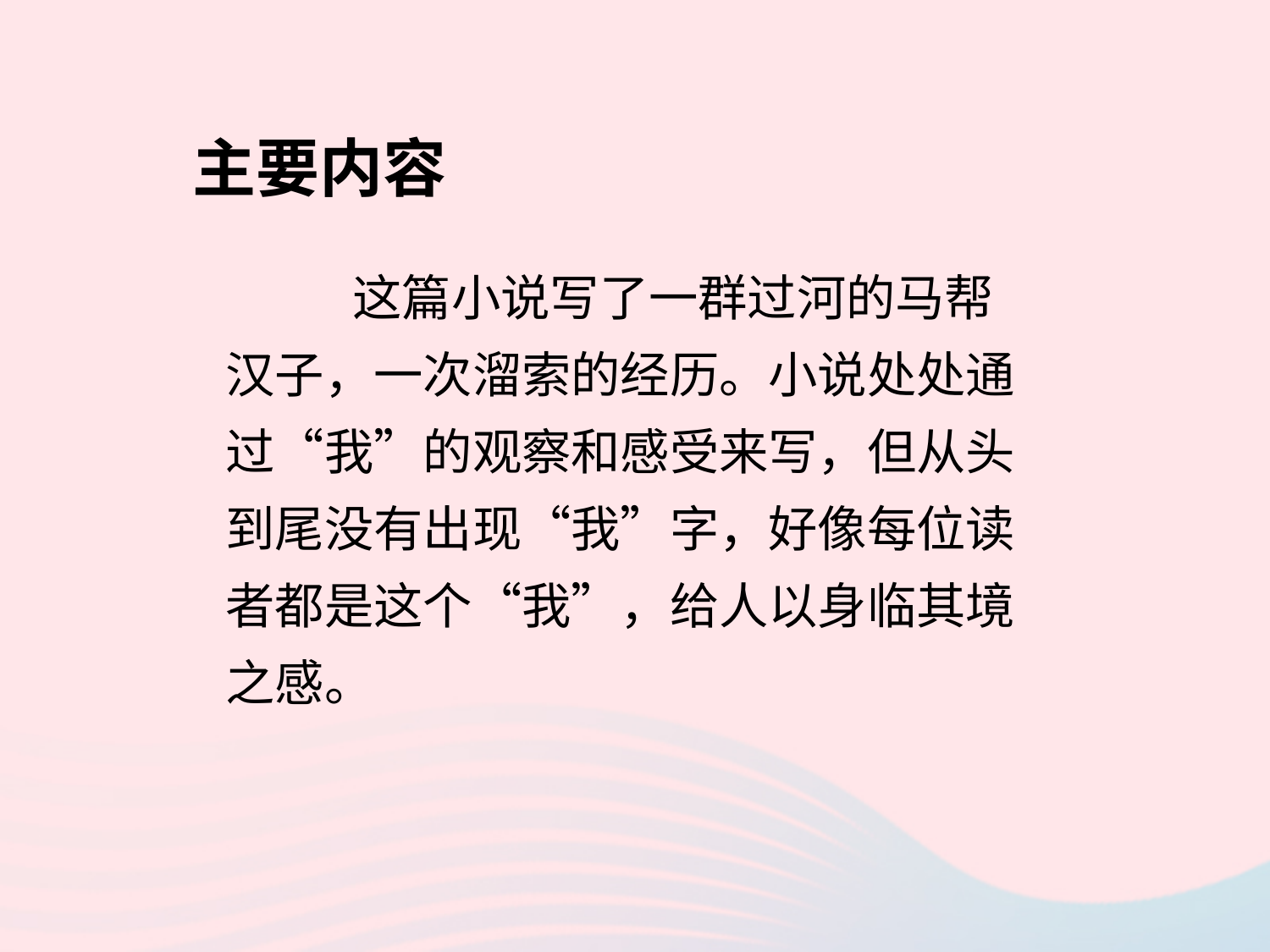

主要内容
	这篇小说写了一群过河的马帮汉子，一次溜索的经历。小说处处通过“我”的观察和感受来写，但从头到尾没有出现“我”字，好像每位读者都是这个“我”，给人以身临其境之感。